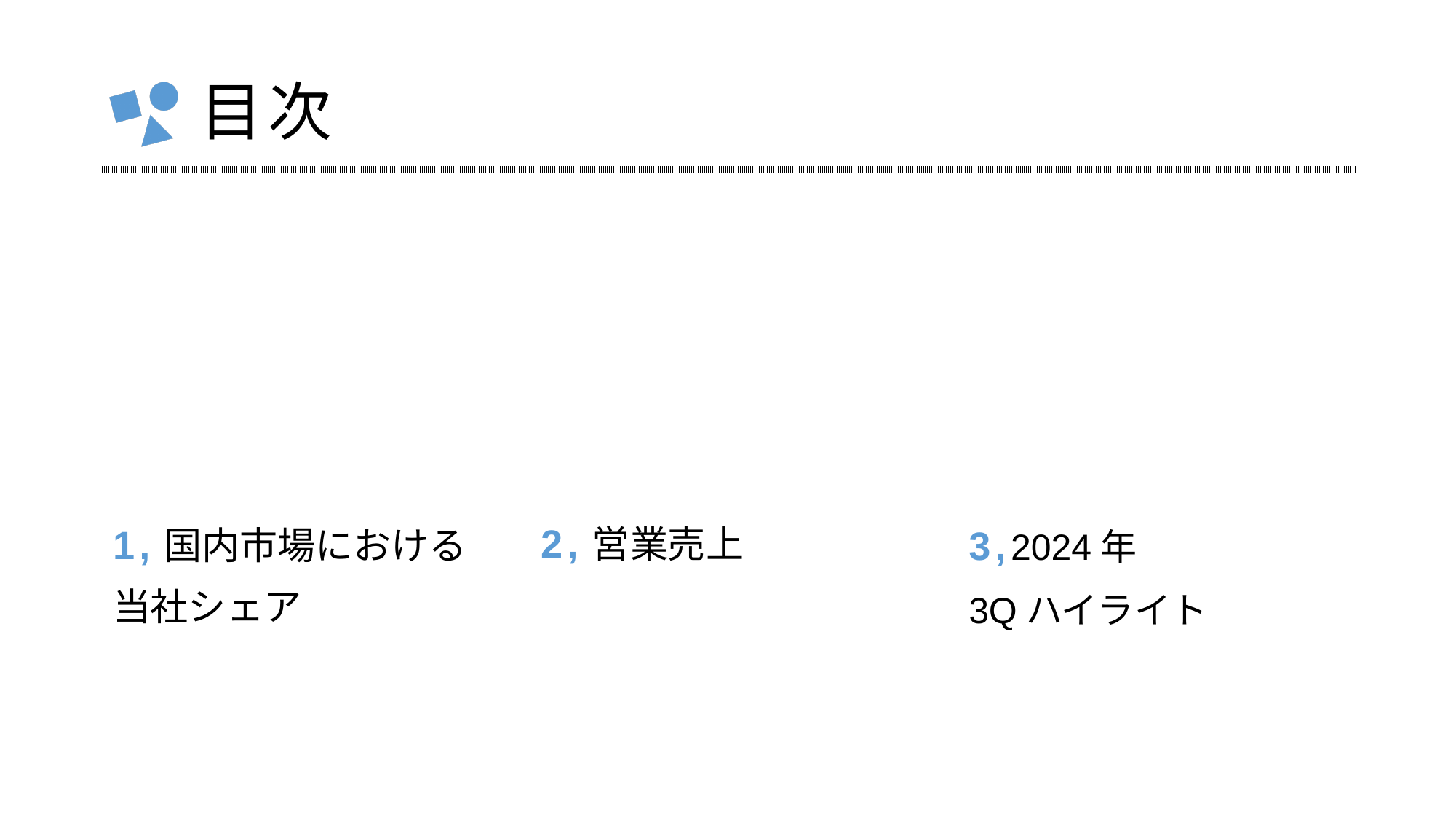

# 目次
3,2024年
3Qハイライト
2,営業売上
1,国内市場における
当社シェア